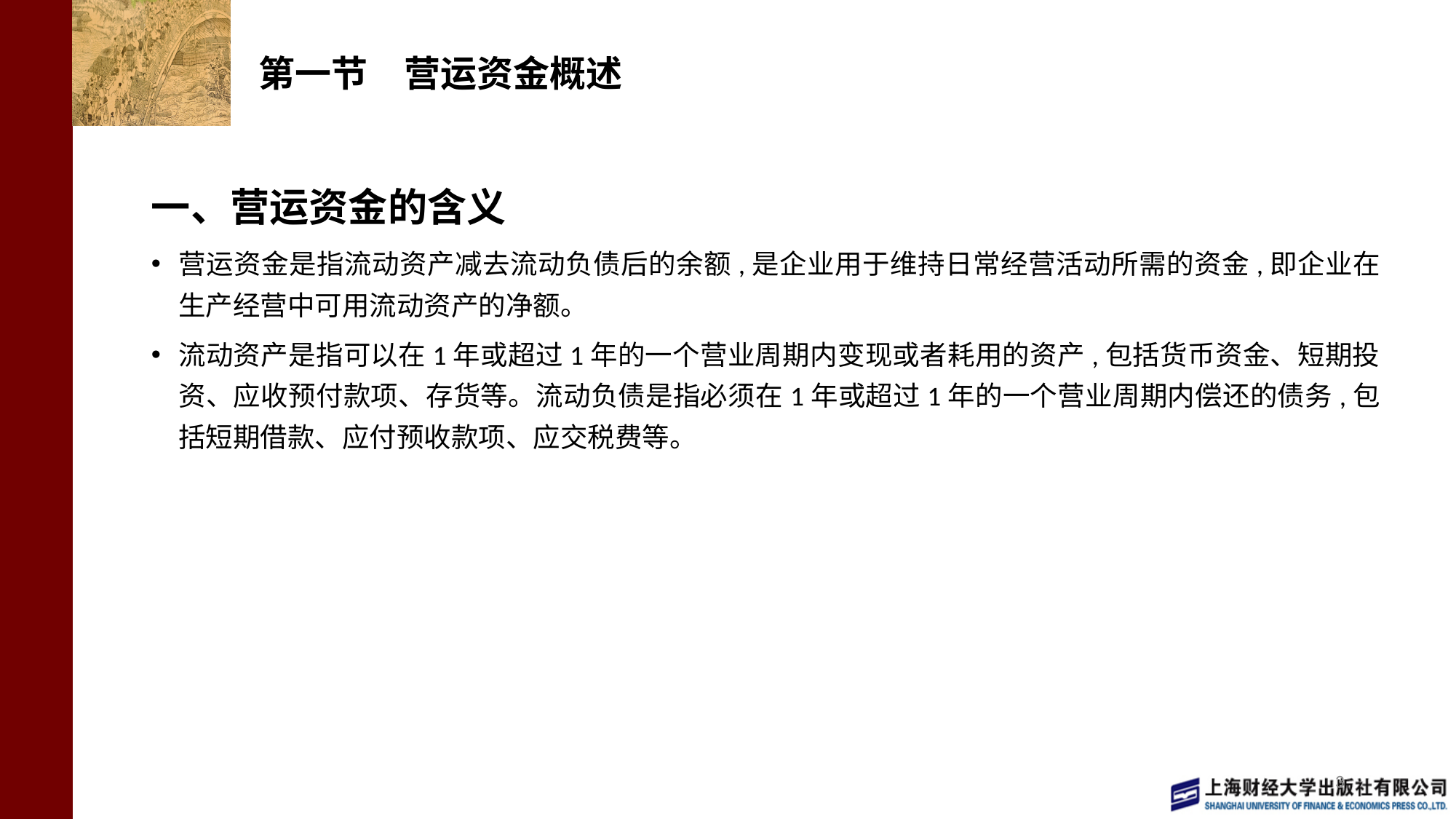

# 第一节　营运资金概述
一、营运资金的含义
营运资金是指流动资产减去流动负债后的余额,是企业用于维持日常经营活动所需的资金,即企业在生产经营中可用流动资产的净额。
流动资产是指可以在1年或超过1年的一个营业周期内变现或者耗用的资产,包括货币资金、短期投资、应收预付款项、存货等。流动负债是指必须在1年或超过1年的一个营业周期内偿还的债务,包括短期借款、应付预收款项、应交税费等。

3